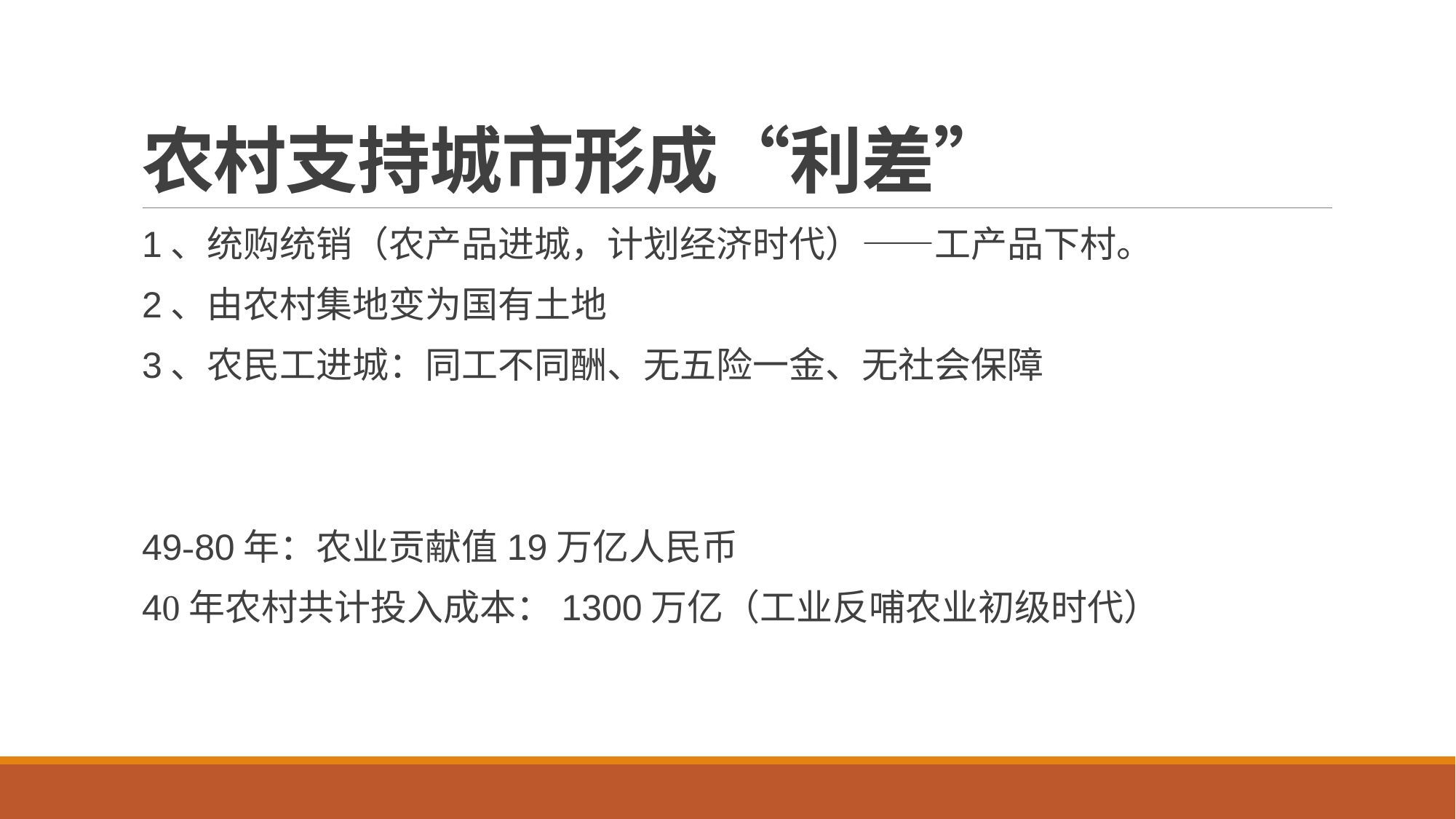

# 农村支持城市形成“利差”
1、统购统销（农产品进城，计划经济时代）——工产品下村。
2、由农村集地变为国有土地
3、农民工进城：同工不同酬、无五险一金、无社会保障

49-80年：农业贡献值19万亿人民币
40年农村共计投入成本：1300万亿（工业反哺农业初级时代）